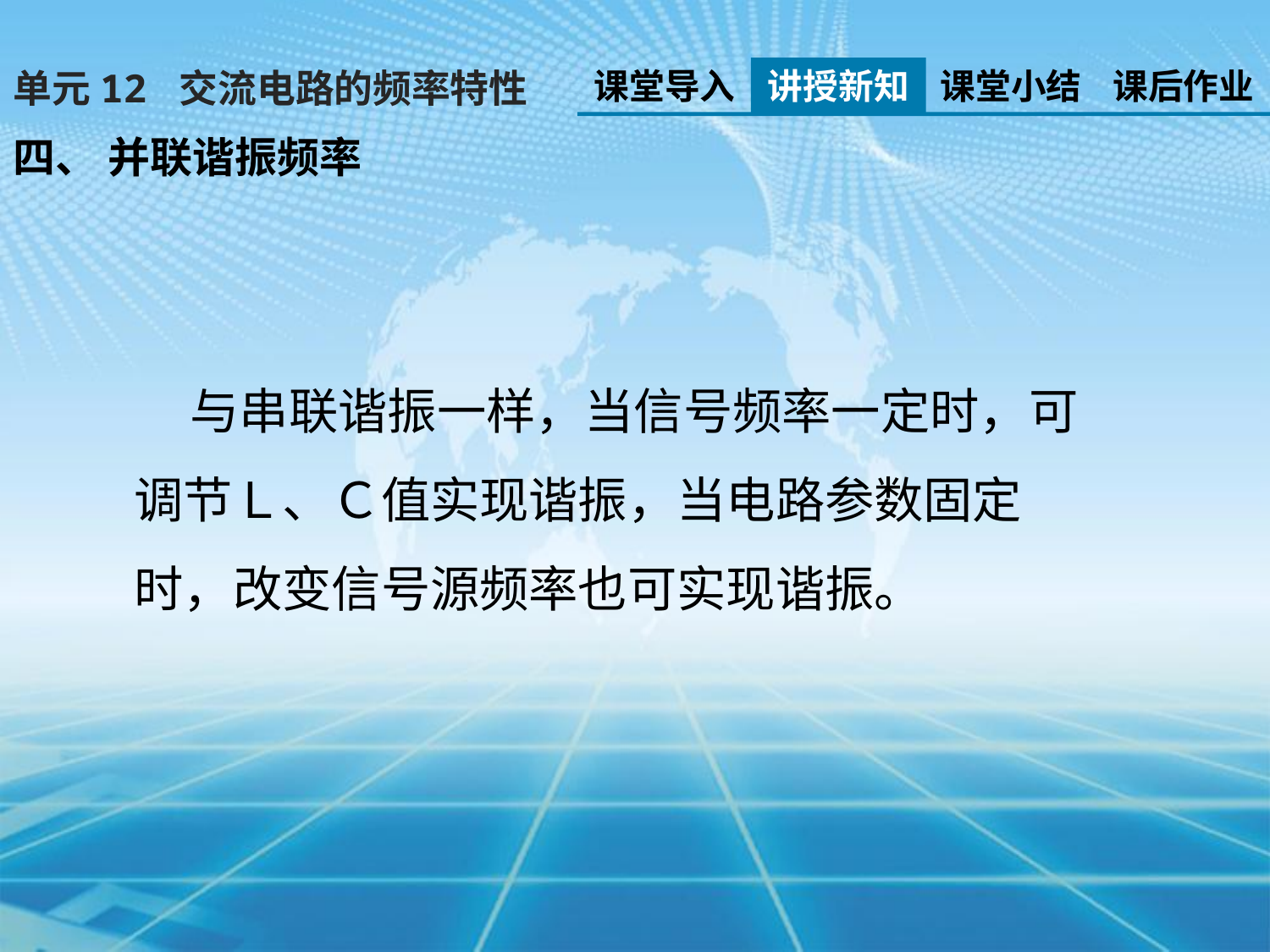

课堂导入
讲授新知
课堂小结
课后作业
单元12 交流电路的频率特性
四、 并联谐振频率
    与串联谐振一样，当信号频率一定时，可调节Ｌ、Ｃ值实现谐振，当电路参数固定时，改变信号源频率也可实现谐振。